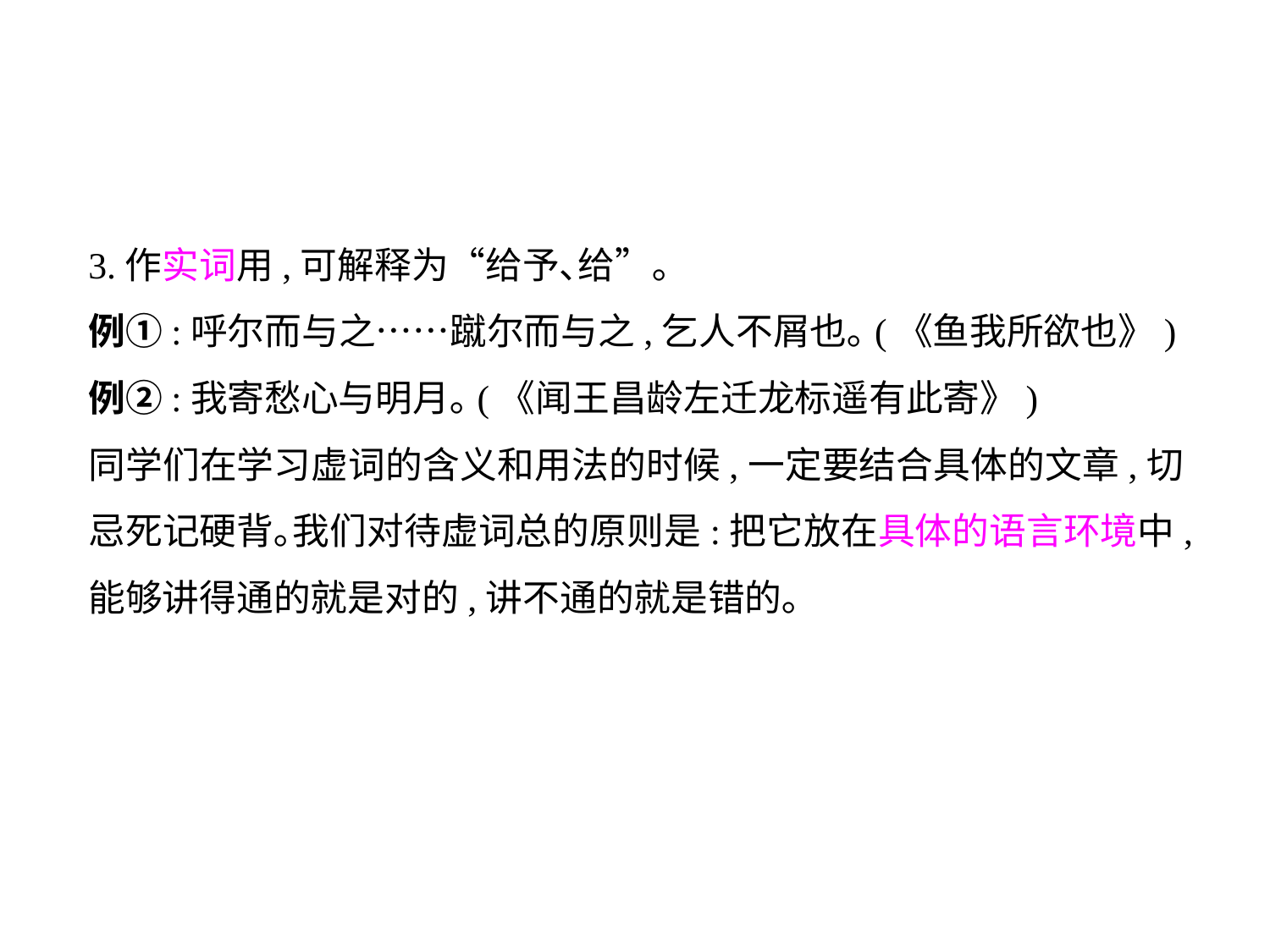

3.作实词用,可解释为“给予､给”｡
例①:呼尔而与之……蹴尔而与之,乞人不屑也｡(《鱼我所欲也》)
例②:我寄愁心与明月｡(《闻王昌龄左迁龙标遥有此寄》)
同学们在学习虚词的含义和用法的时候,一定要结合具体的文章,切忌死记硬背｡我们对待虚词总的原则是:把它放在具体的语言环境中,能够讲得通的就是对的,讲不通的就是错的｡